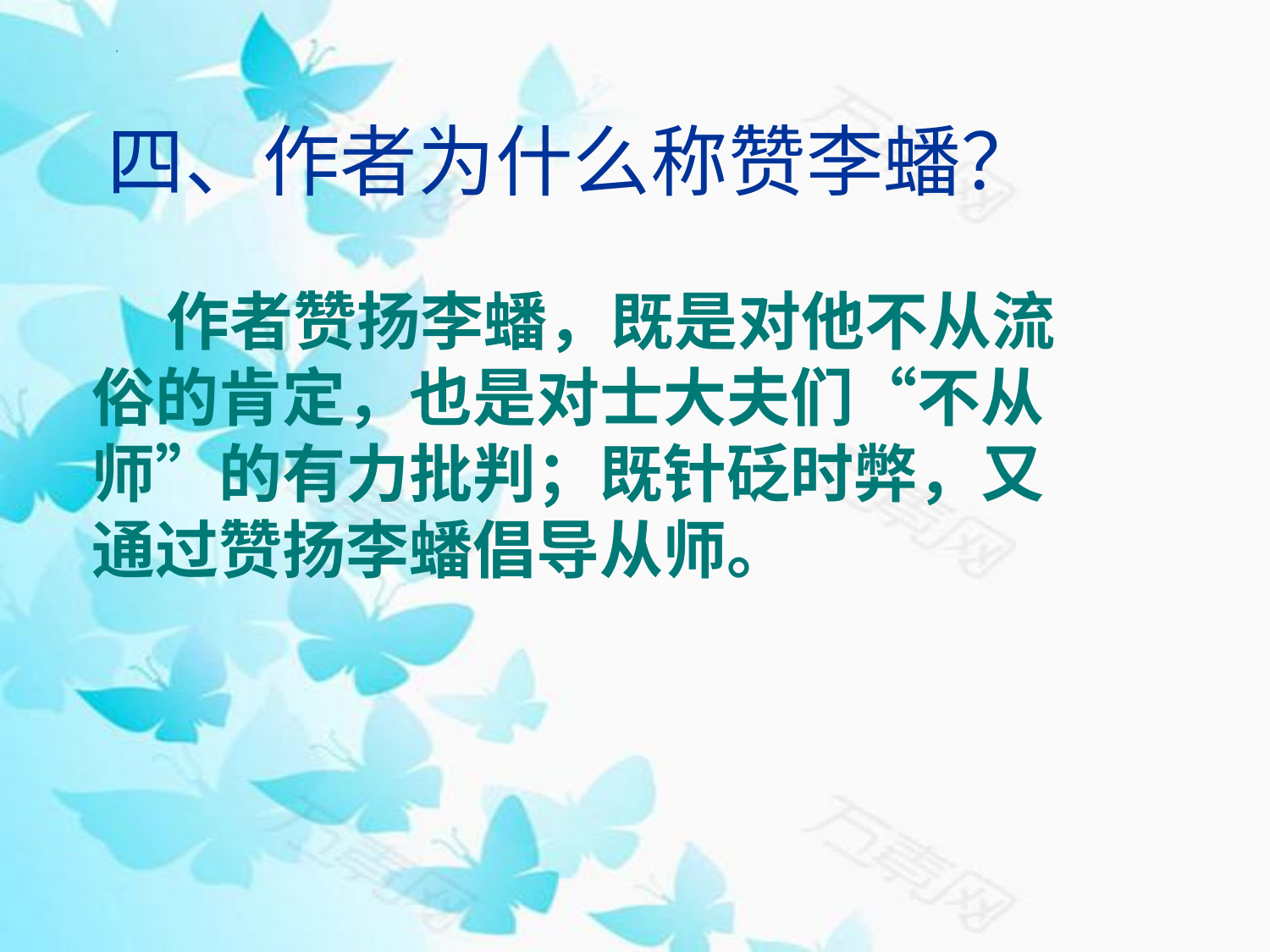

# 四、作者为什么称赞李蟠？
          作者赞扬李蟠，既是对他不从流俗的肯定，也是对士大夫们“不从师”的有力批判；既针砭时弊，又通过赞扬李蟠倡导从师。